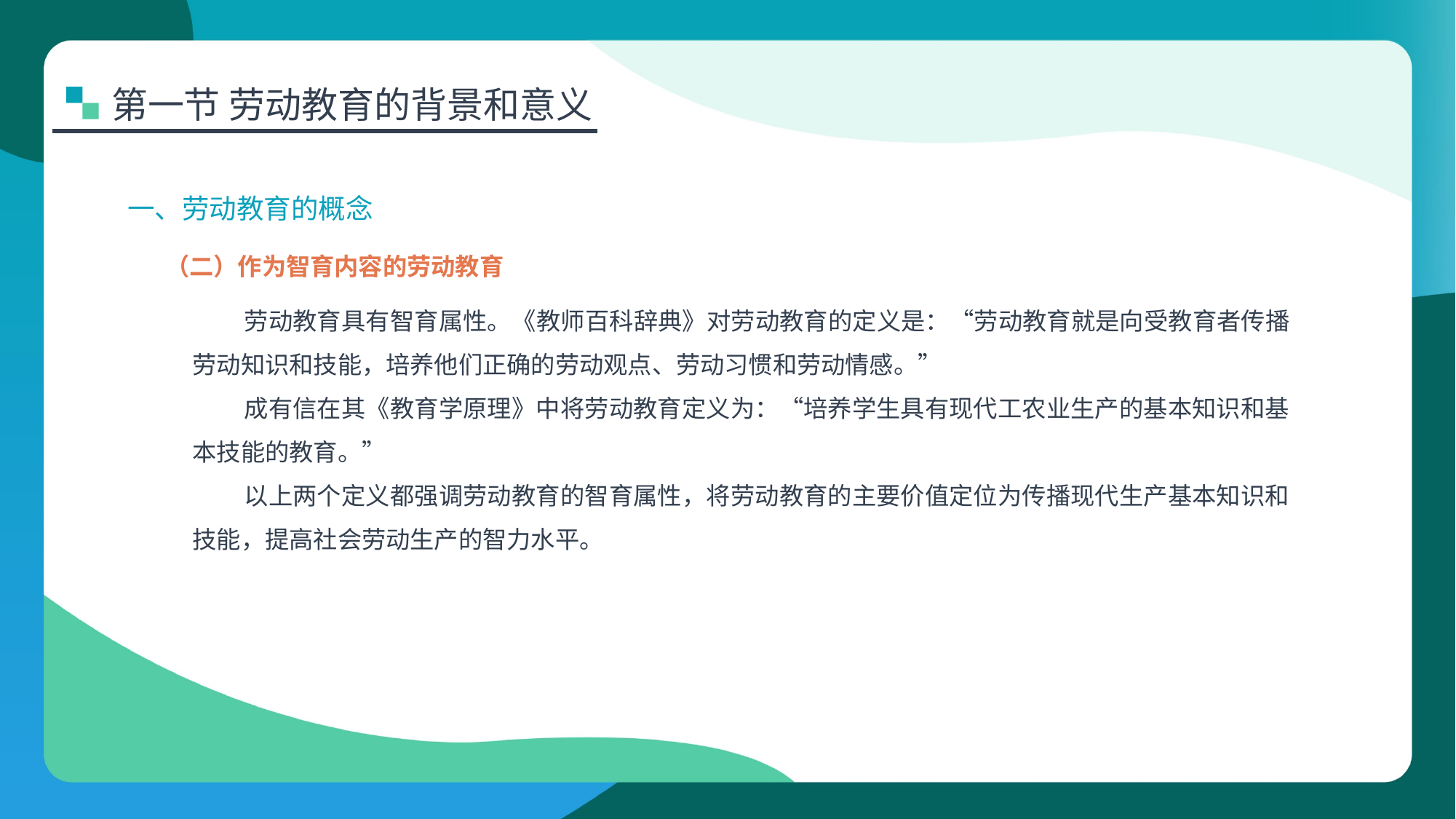

第一节 劳动教育的背景和意义

一、劳动教育的概念
（二）作为智育内容的劳动教育
劳动教育具有智育属性。《教师百科辞典》对劳动教育的定义是：“劳动教育就是向受教育者传播劳动知识和技能，培养他们正确的劳动观点、劳动习惯和劳动情感。”
成有信在其《教育学原理》中将劳动教育定义为：“培养学生具有现代工农业生产的基本知识和基本技能的教育。”
以上两个定义都强调劳动教育的智育属性，将劳动教育的主要价值定位为传播现代生产基本知识和技能，提高社会劳动生产的智力水平。